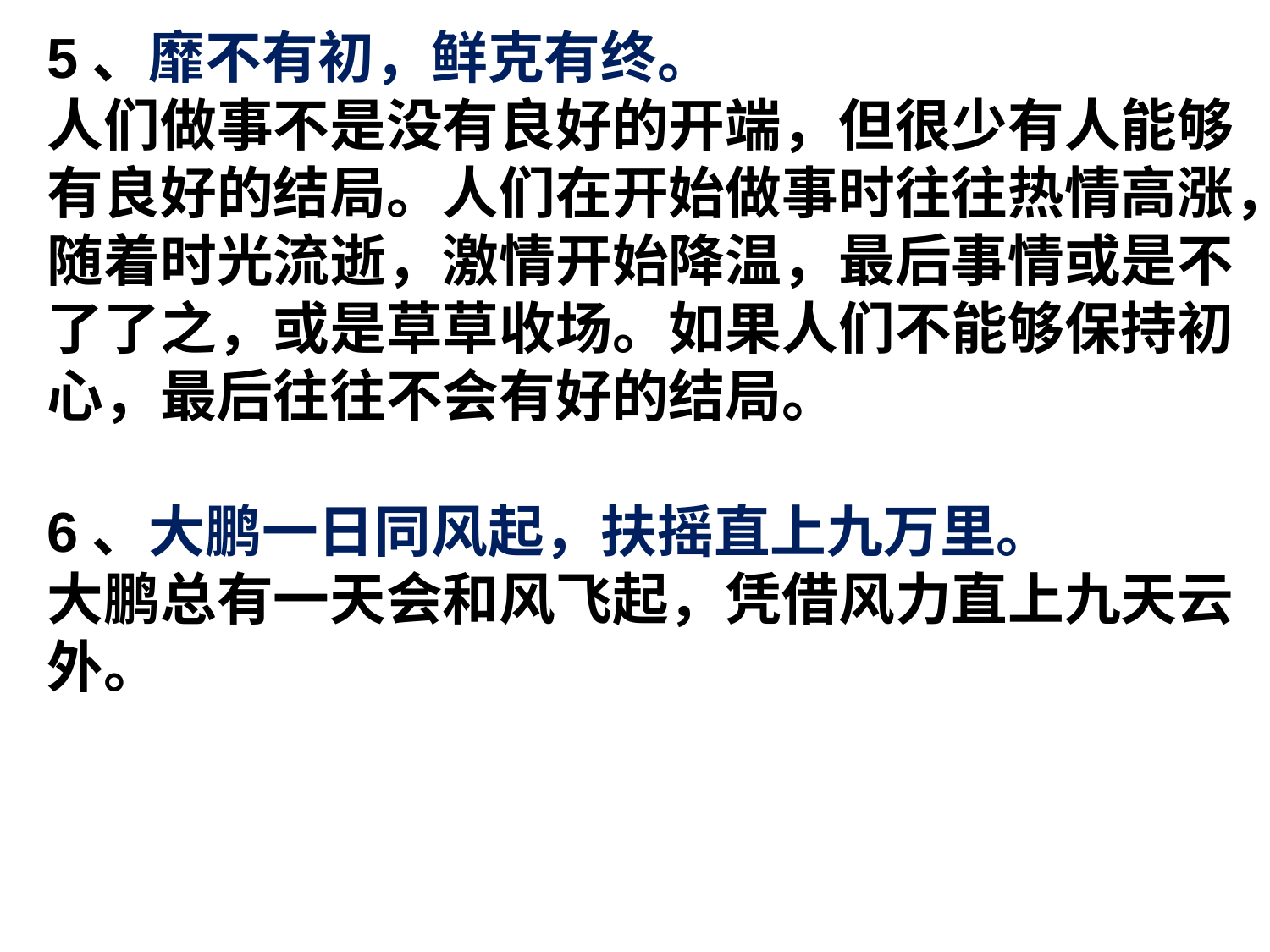

5、靡不有初，鲜克有终。
人们做事不是没有良好的开端，但很少有人能够有良好的结局。人们在开始做事时往往热情高涨，随着时光流逝，激情开始降温，最后事情或是不了了之，或是草草收场。如果人们不能够保持初心，最后往往不会有好的结局。

6、大鹏一日同风起，扶摇直上九万里。
大鹏总有一天会和风飞起，凭借风力直上九天云外。